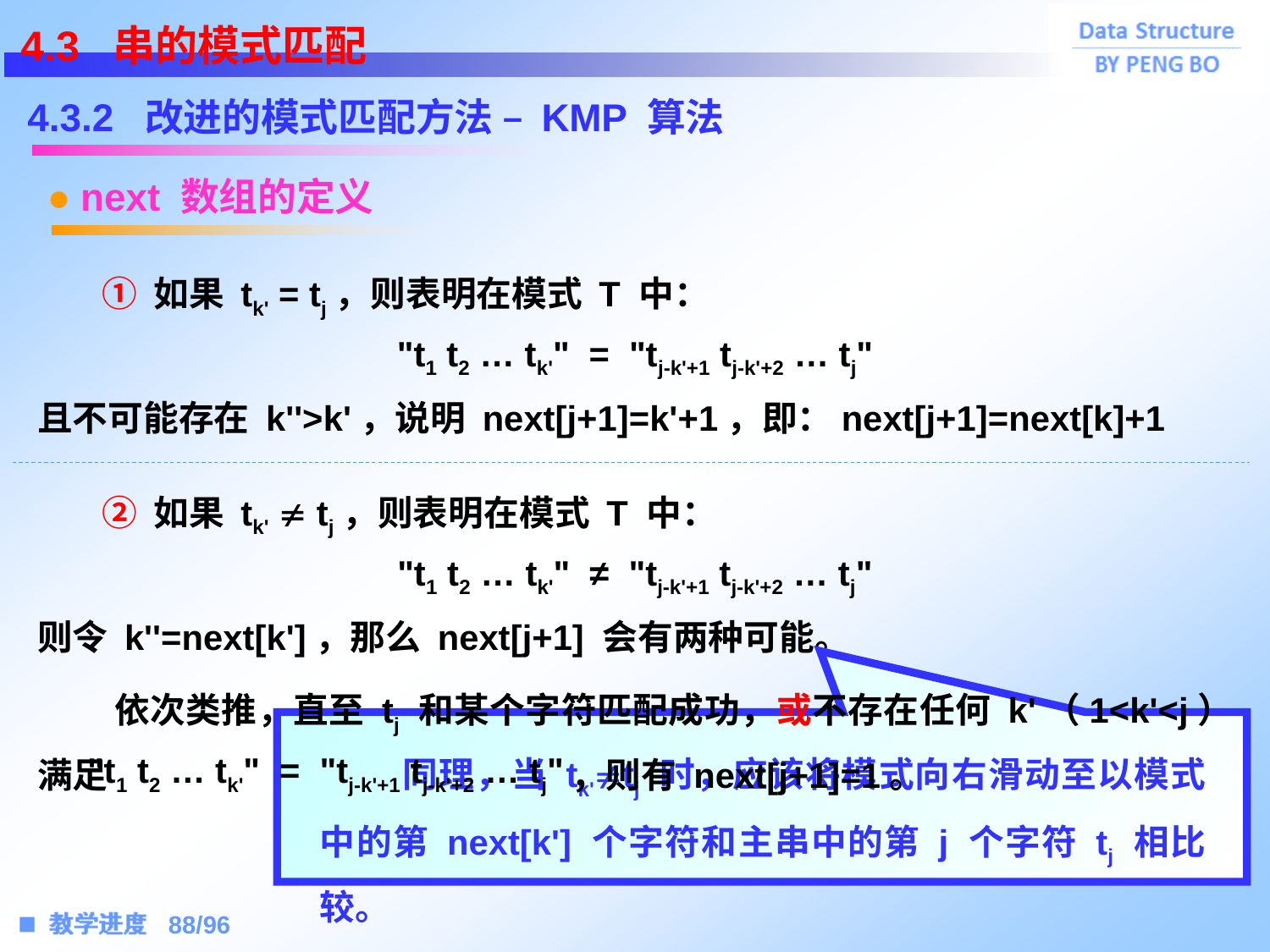

4.3  串的模式匹配

4.3.2  改进的模式匹配方法 – KMP 算法

● next 数组的定义

        ① 如果 tk' = tj，则表明在模式 T 中：

且不可能存在 k''>k'，说明 next[j+1]=k'+1，即：next[j+1]=next[k]+1
"t1 t2 … tk'"  =  "tj-k'+1 tj-k'+2 … tj"
        ② 如果 tk' ≠ tj，则表明在模式 T 中：

则令 k''=next[k']，那么 next[j+1] 会有两种可能。
"t1 t2 … tk'"  ≠  "tj-k'+1 tj-k'+2 … tj"
        依次类推，直至 tj 和某个字符匹配成功，或不存在任何 k'（1<k'<j）满足			                   ，则有 next[j+1]=1。
"t1 t2 … tk'"  =  "tj-k'+1 tj-k'+2 … tj"

        同理，当 tk'≠tj 时，应该将模式向右滑动至以模式中的第 next[k'] 个字符和主串中的第 j 个字符 tj 相比较。